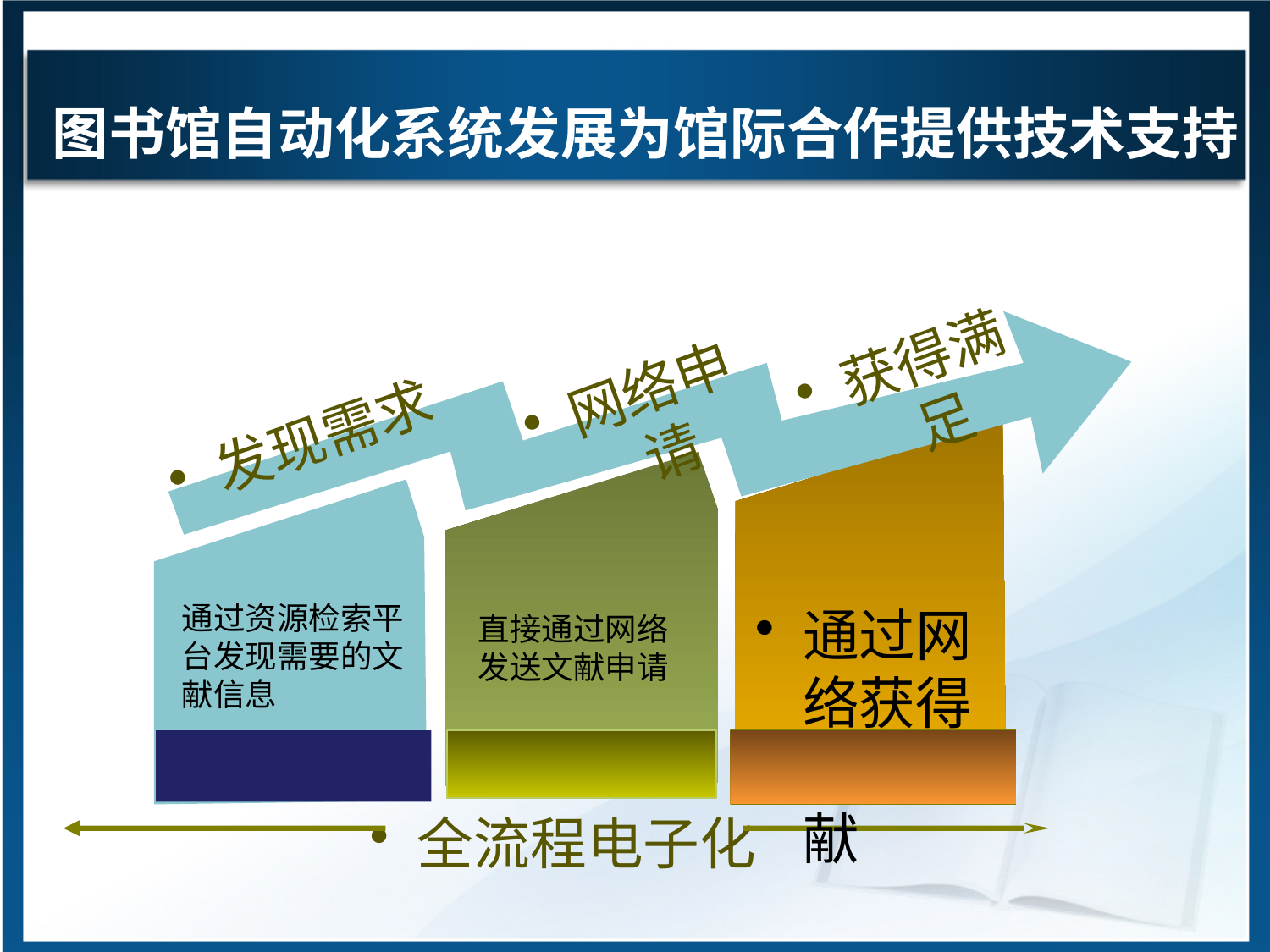

# 图书馆自动化系统发展为馆际合作提供技术支持

获得满足
网络申请
发现需求

通过网络获得电子文献

全流程电子化

通过资源检索平台发现需要的文献信息

直接通过网络发送文献申请